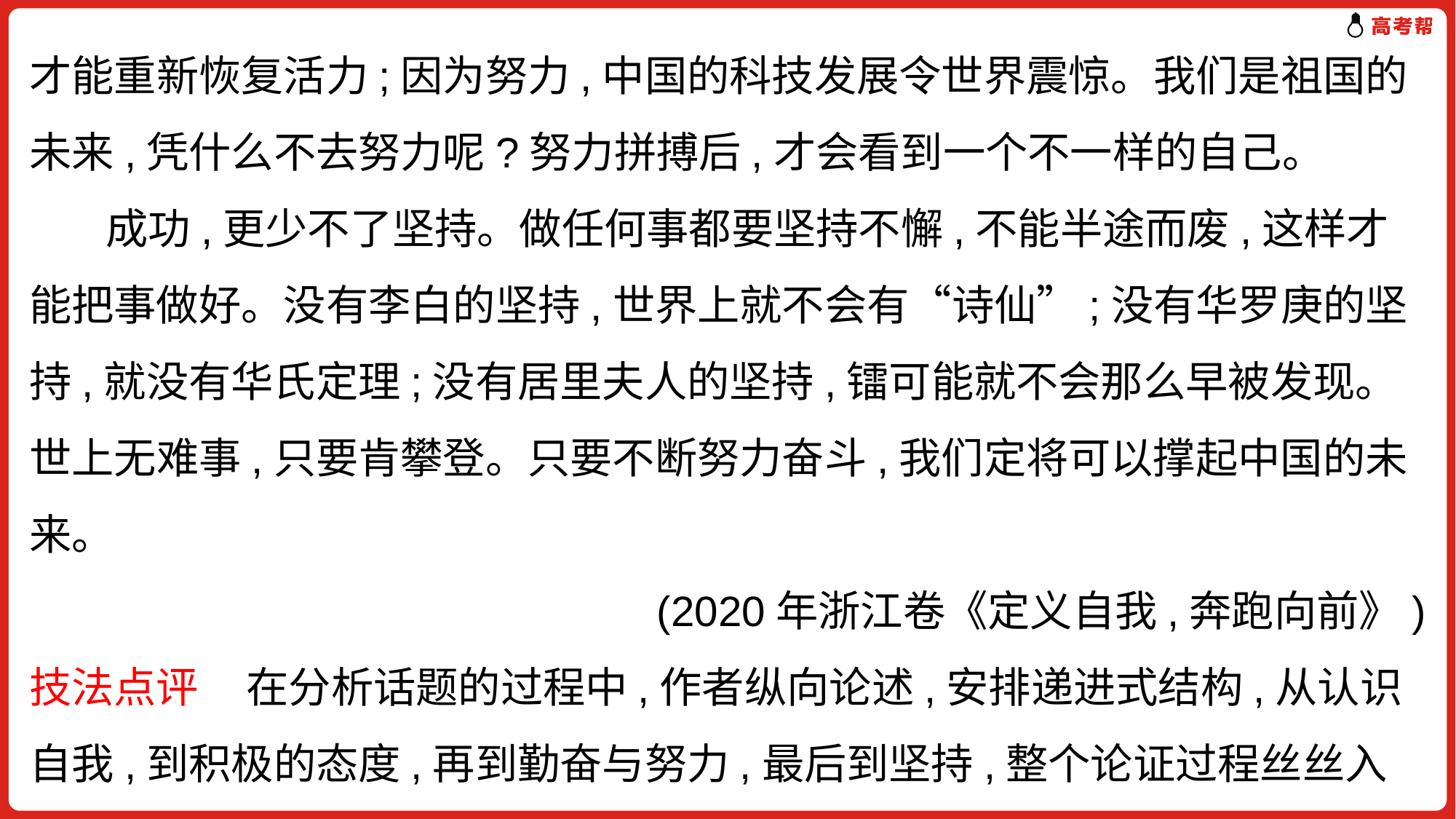

才能重新恢复活力;因为努力,中国的科技发展令世界震惊。我们是祖国的未来,凭什么不去努力呢?努力拼搏后,才会看到一个不一样的自己。
       成功,更少不了坚持。做任何事都要坚持不懈,不能半途而废,这样才能把事做好。没有李白的坚持,世界上就不会有“诗仙”;没有华罗庚的坚持,就没有华氏定理;没有居里夫人的坚持,镭可能就不会那么早被发现。世上无难事,只要肯攀登。只要不断努力奋斗,我们定将可以撑起中国的未来。
(2020年浙江卷《定义自我,奔跑向前》)
技法点评     在分析话题的过程中,作者纵向论述,安排递进式结构,从认识自我,到积极的态度,再到勤奋与努力,最后到坚持,整个论证过程丝丝入扣,严谨缜密。